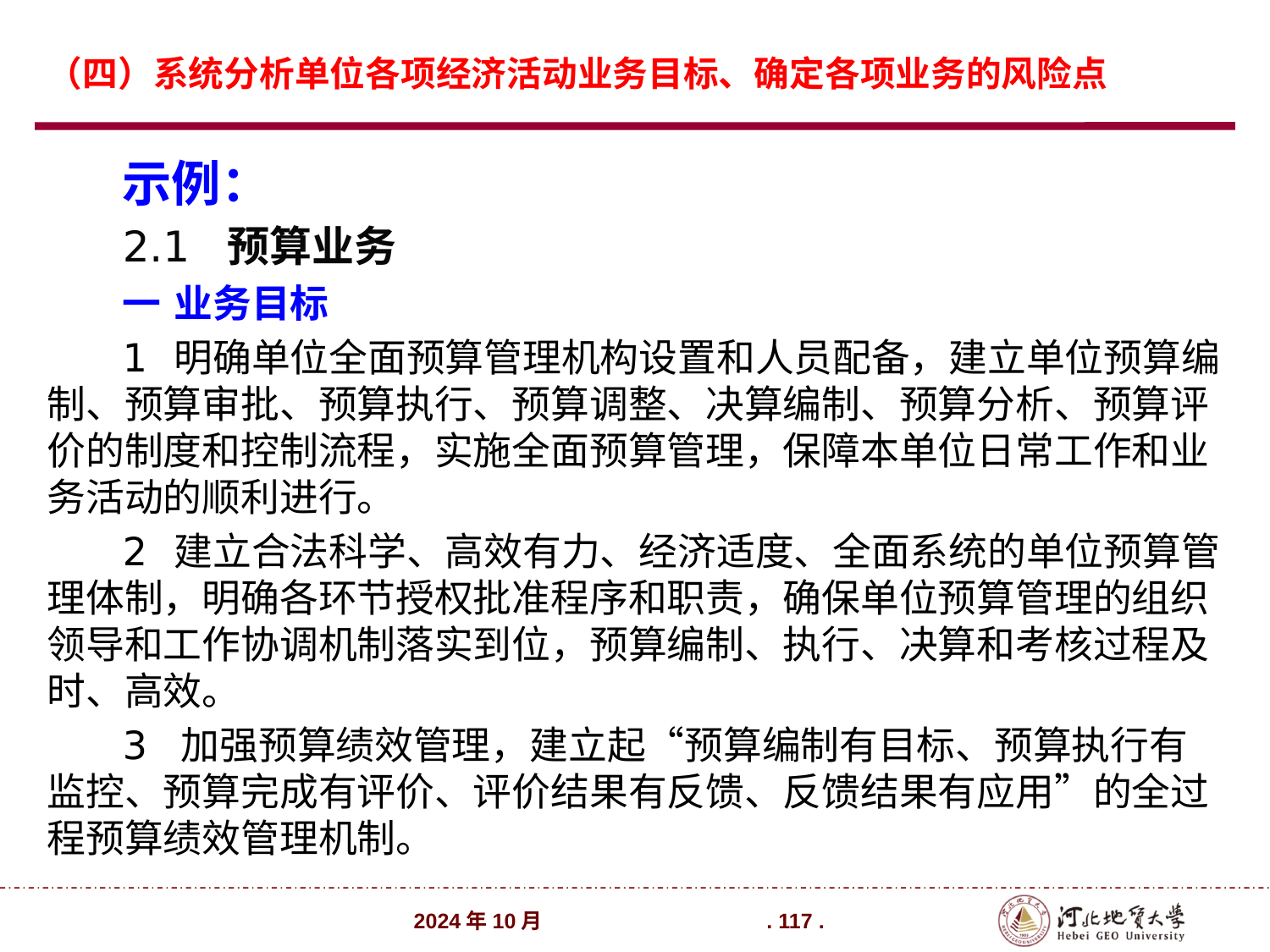

# （四）系统分析单位各项经济活动业务目标、确定各项业务的风险点

示例：
2.1  预算业务
一	业务目标
1	明确单位全面预算管理机构设置和人员配备，建立单位预算编制、预算审批、预算执行、预算调整、决算编制、预算分析、预算评价的制度和控制流程，实施全面预算管理，保障本单位日常工作和业务活动的顺利进行。
2	建立合法科学、高效有力、经济适度、全面系统的单位预算管理体制，明确各环节授权批准程序和职责，确保单位预算管理的组织领导和工作协调机制落实到位，预算编制、执行、决算和考核过程及时、高效。
3  加强预算绩效管理，建立起“预算编制有目标、预算执行有监控、预算完成有评价、评价结果有反馈、反馈结果有应用”的全过程预算绩效管理机制。
2024年10月                                             . 117 .